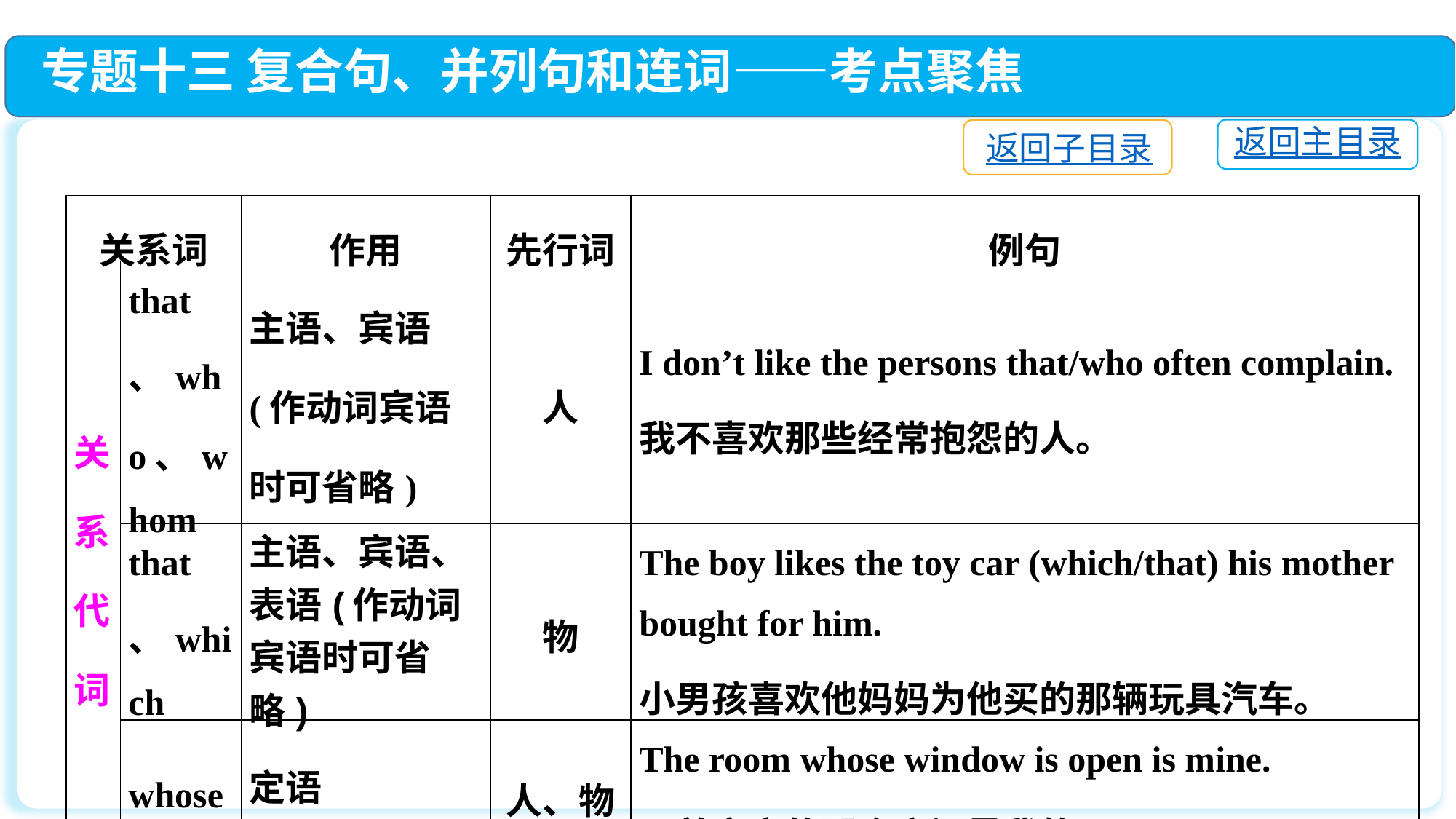

专题十三 复合句、并列句和连词——考点聚焦

返回主目录

返回子目录
| 关系词 |  | 作用 | 先行词 | 例句 |
| --- | --- | --- | --- | --- |
| 关系 代词 | that、who、whom | 主语、宾语(作动词宾语时可省略) | 人 | I don’t like the persons that/who often complain. 我不喜欢那些经常抱怨的人。 |
|  | that、which | 主语、宾语、表语(作动词宾语时可省略) | 物 | The boy likes the toy car (which/that) his mother bought for him. 小男孩喜欢他妈妈为他买的那辆玩具汽车。 |
|  | whose | 定语 | 人、物 | The room whose window is open is mine. 开着窗户的那个房间是我的。 |